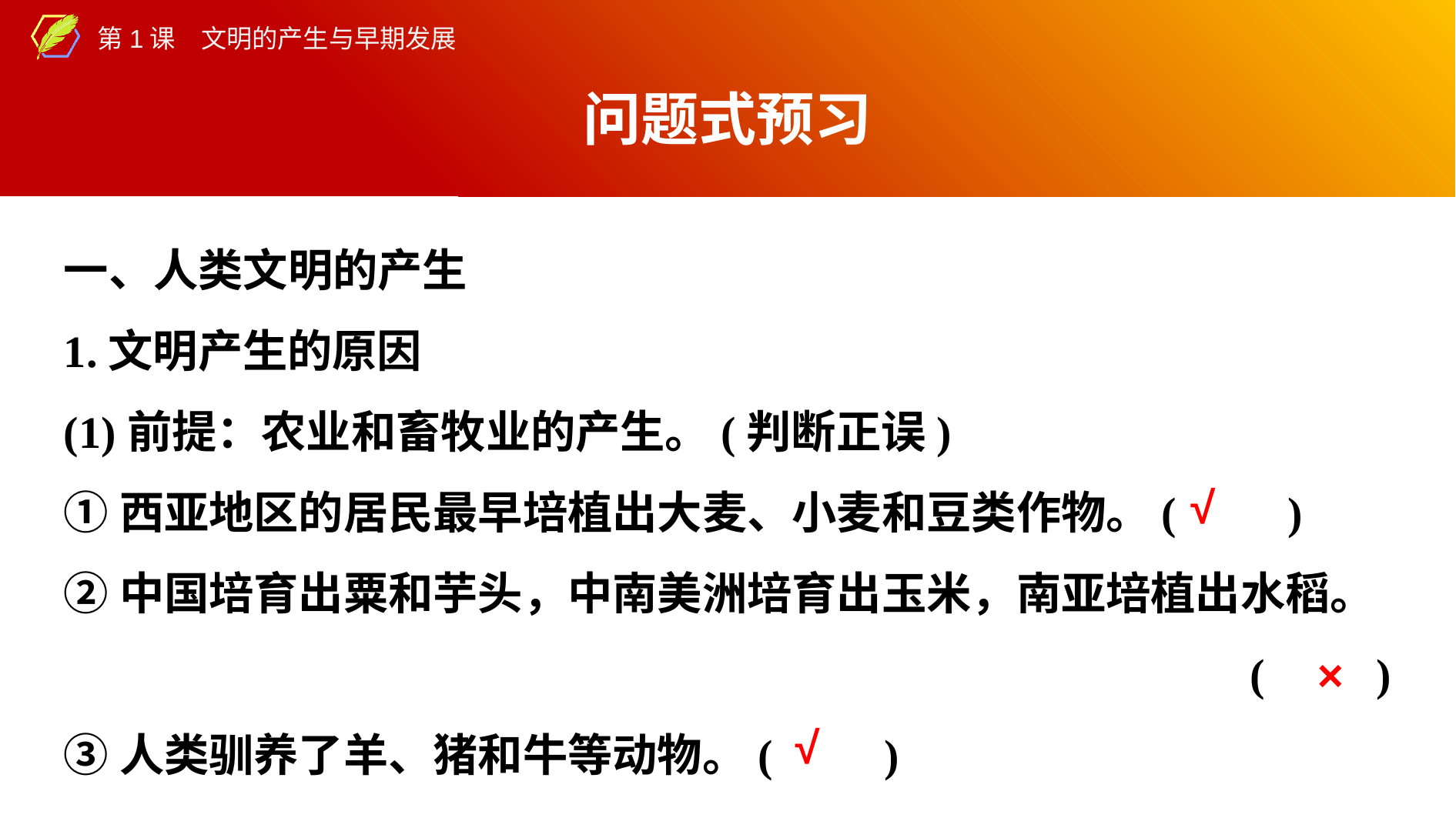

问题式预习
一、人类文明的产生
1.文明产生的原因
(1)前提：农业和畜牧业的产生。(判断正误)
①西亚地区的居民最早培植出大麦、小麦和豆类作物。(　　)
②中国培育出粟和芋头，中南美洲培育出玉米，南亚培植出水稻。
(　　)
③人类驯养了羊、猪和牛等动物。(　　)
√
×
√